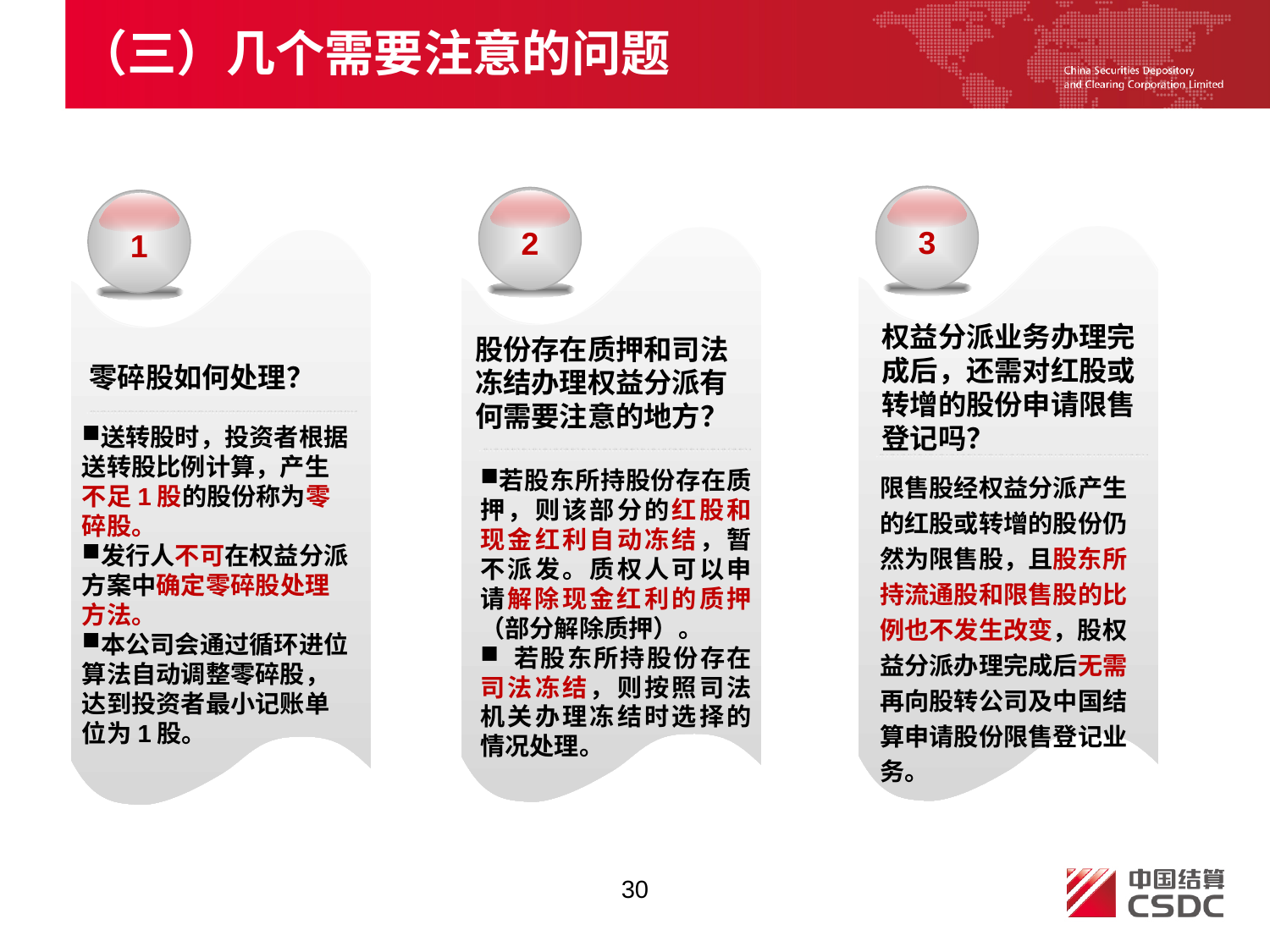

（三）几个需要注意的问题
3

2

1

权益分派业务办理完成后，还需对红股或转增的股份申请限售登记吗？

限售股经权益分派产生的红股或转增的股份仍然为限售股，且股东所持流通股和限售股的比例也不发生改变，股权益分派办理完成后无需再向股转公司及中国结算申请股份限售登记业务。

股份存在质押和司法冻结办理权益分派有何需要注意的地方？

若股东所持股份存在质押，则该部分的红股和现金红利自动冻结，暂不派发。质权人可以申请解除现金红利的质押（部分解除质押）。
 若股东所持股份存在司法冻结，则按照司法机关办理冻结时选择的情况处理。

零碎股如何处理？

送转股时，投资者根据送转股比例计算，产生不足1股的股份称为零碎股。
发行人不可在权益分派方案中确定零碎股处理方法。
本公司会通过循环进位算法自动调整零碎股，达到投资者最小记账单位为1股。
30